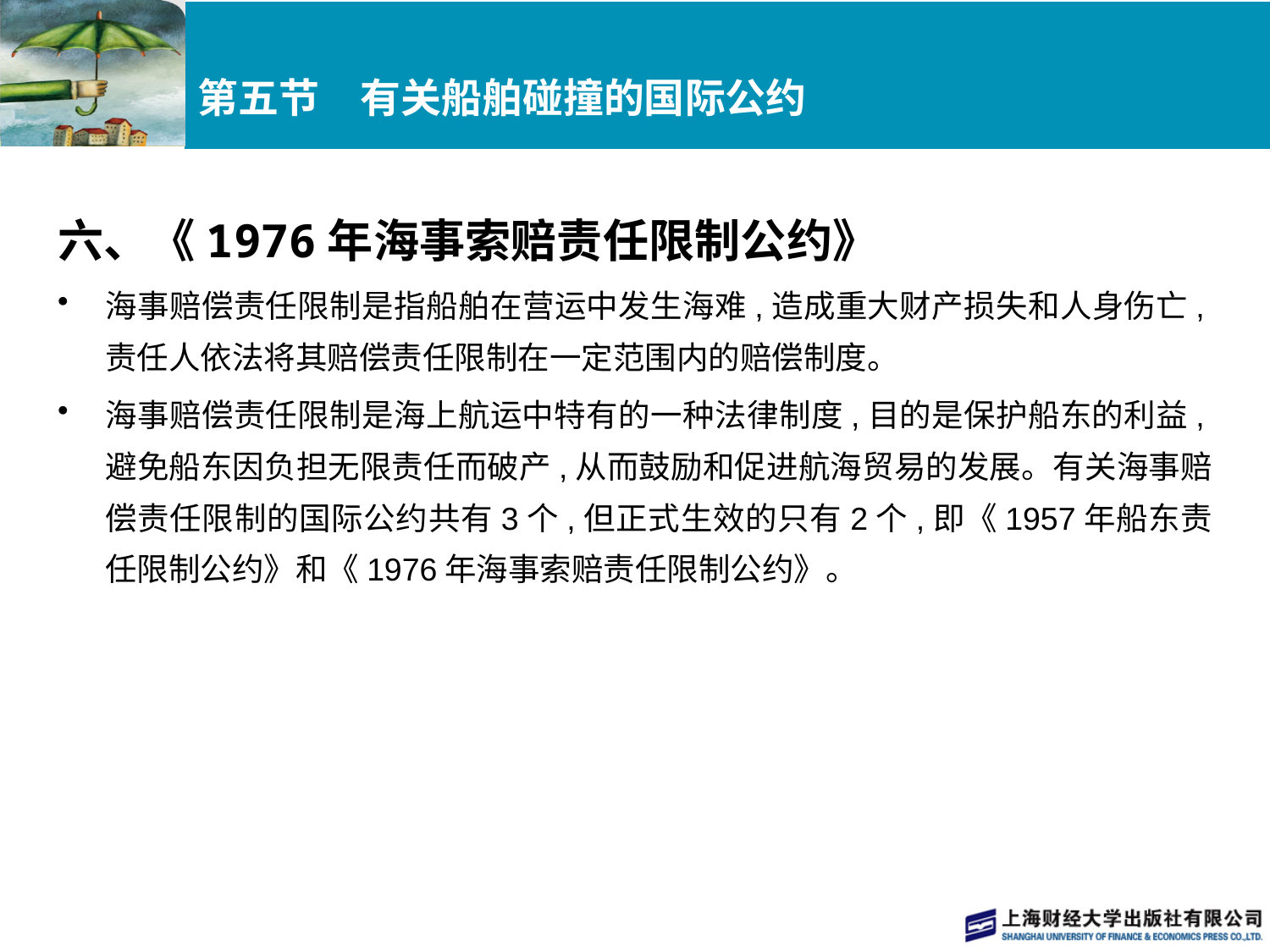

# 第五节　有关船舶碰撞的国际公约
六、《1976年海事索赔责任限制公约》
海事赔偿责任限制是指船舶在营运中发生海难,造成重大财产损失和人身伤亡,责任人依法将其赔偿责任限制在一定范围内的赔偿制度。
海事赔偿责任限制是海上航运中特有的一种法律制度,目的是保护船东的利益,避免船东因负担无限责任而破产,从而鼓励和促进航海贸易的发展。有关海事赔偿责任限制的国际公约共有3个,但正式生效的只有2个,即《1957年船东责任限制公约》和《1976年海事索赔责任限制公约》。